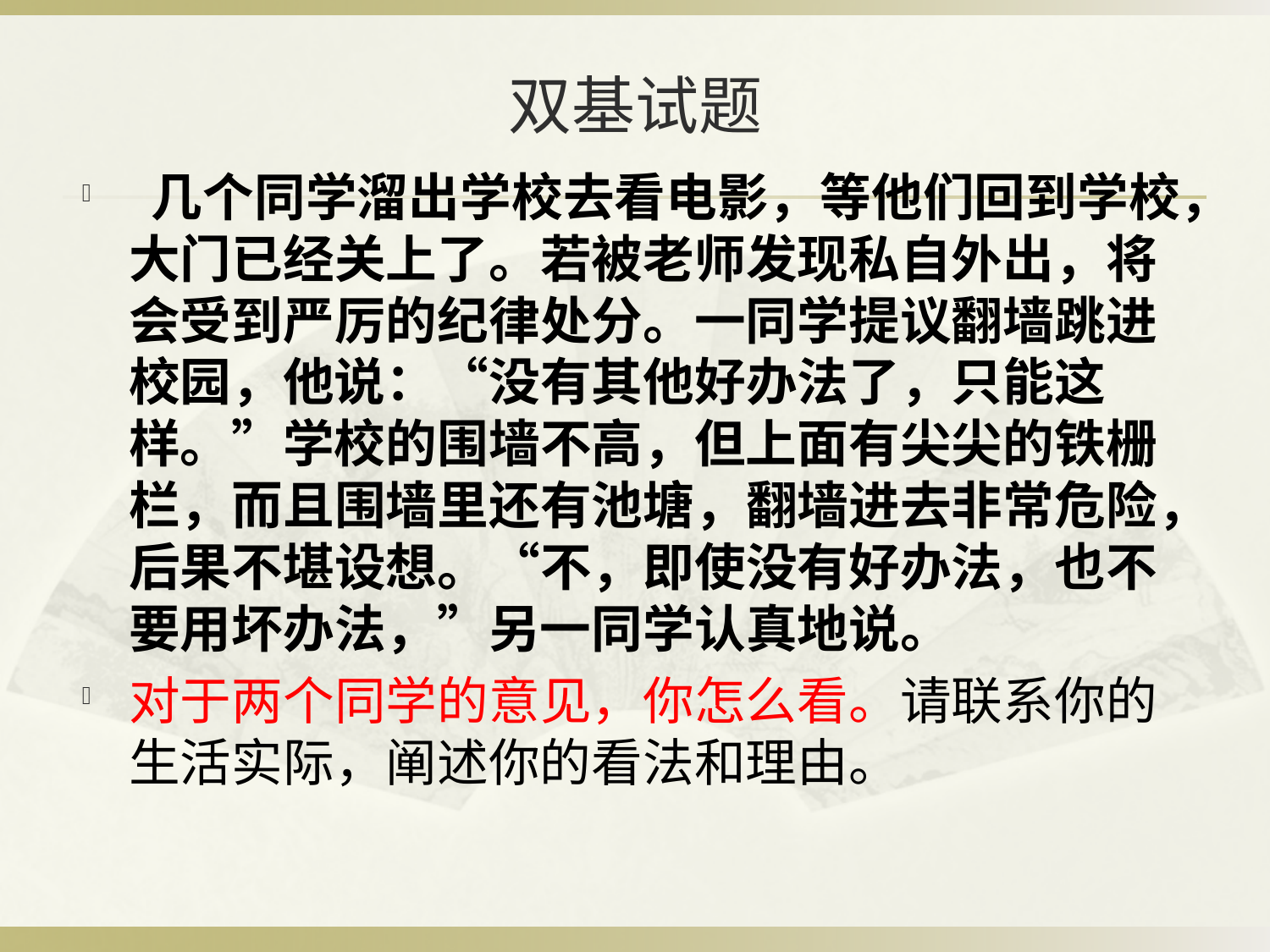

# 双基试题
 几个同学溜出学校去看电影，等他们回到学校，大门已经关上了。若被老师发现私自外出，将会受到严厉的纪律处分。一同学提议翻墙跳进校园，他说：“没有其他好办法了，只能这样。”学校的围墙不高，但上面有尖尖的铁栅栏，而且围墙里还有池塘，翻墙进去非常危险，后果不堪设想。“不，即使没有好办法，也不要用坏办法，”另一同学认真地说。
对于两个同学的意见，你怎么看。请联系你的生活实际，阐述你的看法和理由。